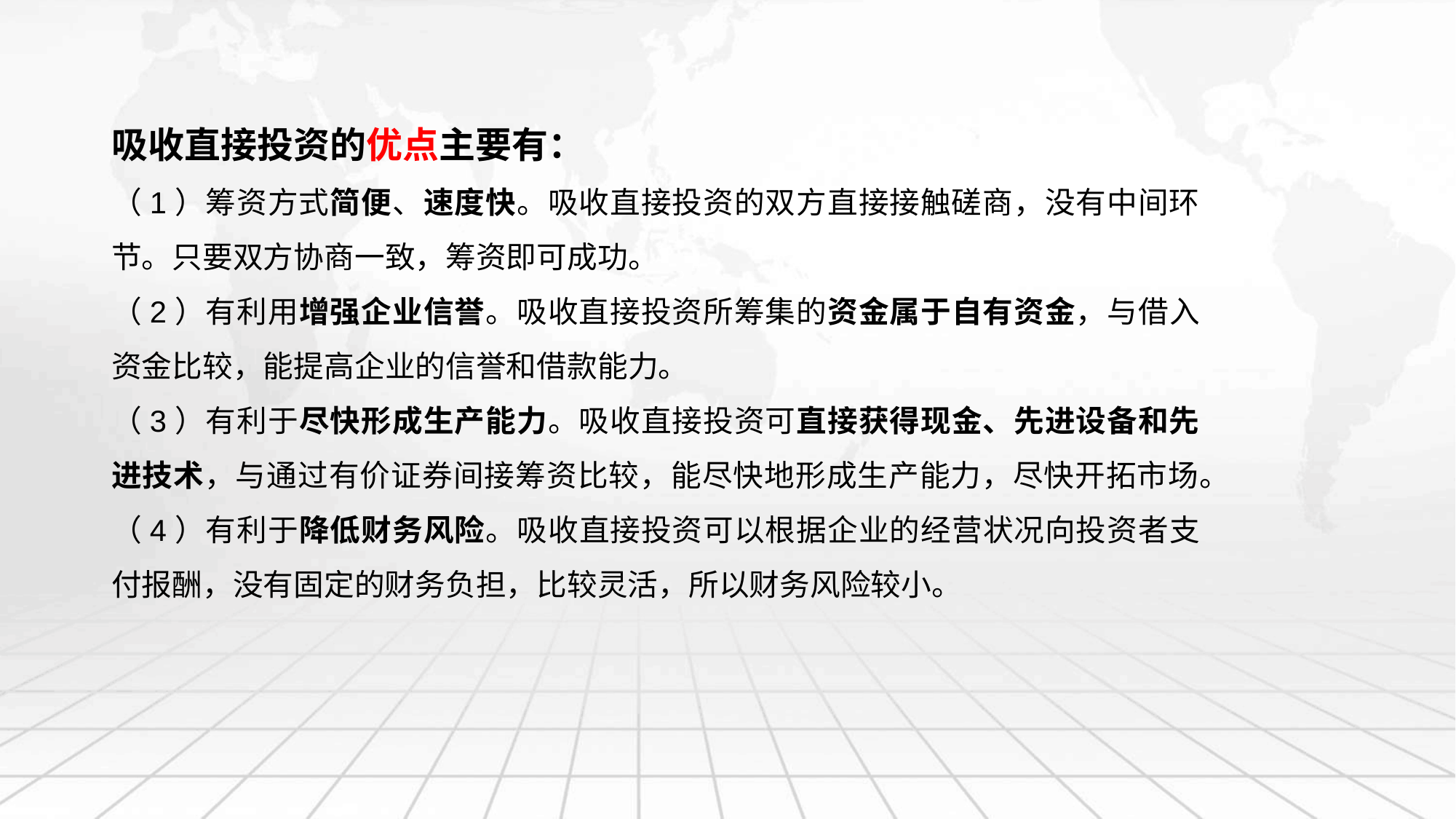

吸收直接投资的优点主要有：
（1）筹资方式简便、速度快。吸收直接投资的双方直接接触磋商，没有中间环节。只要双方协商一致，筹资即可成功。
（2）有利用增强企业信誉。吸收直接投资所筹集的资金属于自有资金，与借入资金比较，能提高企业的信誉和借款能力。
（3）有利于尽快形成生产能力。吸收直接投资可直接获得现金、先进设备和先进技术，与通过有价证券间接筹资比较，能尽快地形成生产能力，尽快开拓市场。
（4）有利于降低财务风险。吸收直接投资可以根据企业的经营状况向投资者支付报酬，没有固定的财务负担，比较灵活，所以财务风险较小。